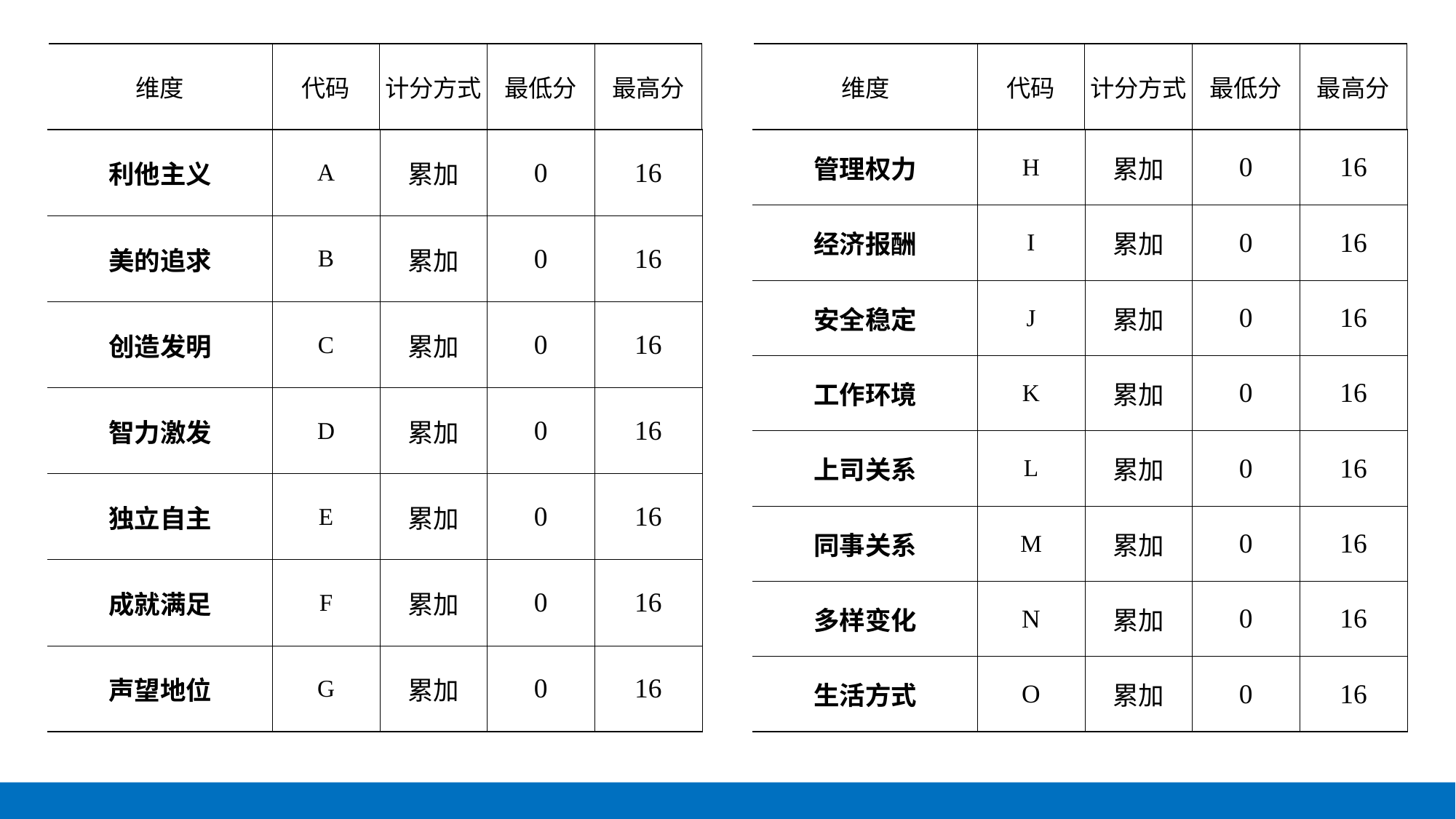

| 维度 | 代码 | 计分方式 | 最低分 | 最高分 |
| --- | --- | --- | --- | --- |
| 利他主义 | A | 累加 | 0 | 16 |
| 美的追求 | B | 累加 | 0 | 16 |
| 创造发明 | C | 累加 | 0 | 16 |
| 智力激发 | D | 累加 | 0 | 16 |
| 独立自主 | E | 累加 | 0 | 16 |
| 成就满足 | F | 累加 | 0 | 16 |
| 声望地位 | G | 累加 | 0 | 16 |
| 维度 | 代码 | 计分方式 | 最低分 | 最高分 |
| --- | --- | --- | --- | --- |
| 管理权力 | H | 累加 | 0 | 16 |
| 经济报酬 | I | 累加 | 0 | 16 |
| 安全稳定 | J | 累加 | 0 | 16 |
| 工作环境 | K | 累加 | 0 | 16 |
| 上司关系 | L | 累加 | 0 | 16 |
| 同事关系 | M | 累加 | 0 | 16 |
| 多样变化 | N | 累加 | 0 | 16 |
| 生活方式 | O | 累加 | 0 | 16 |